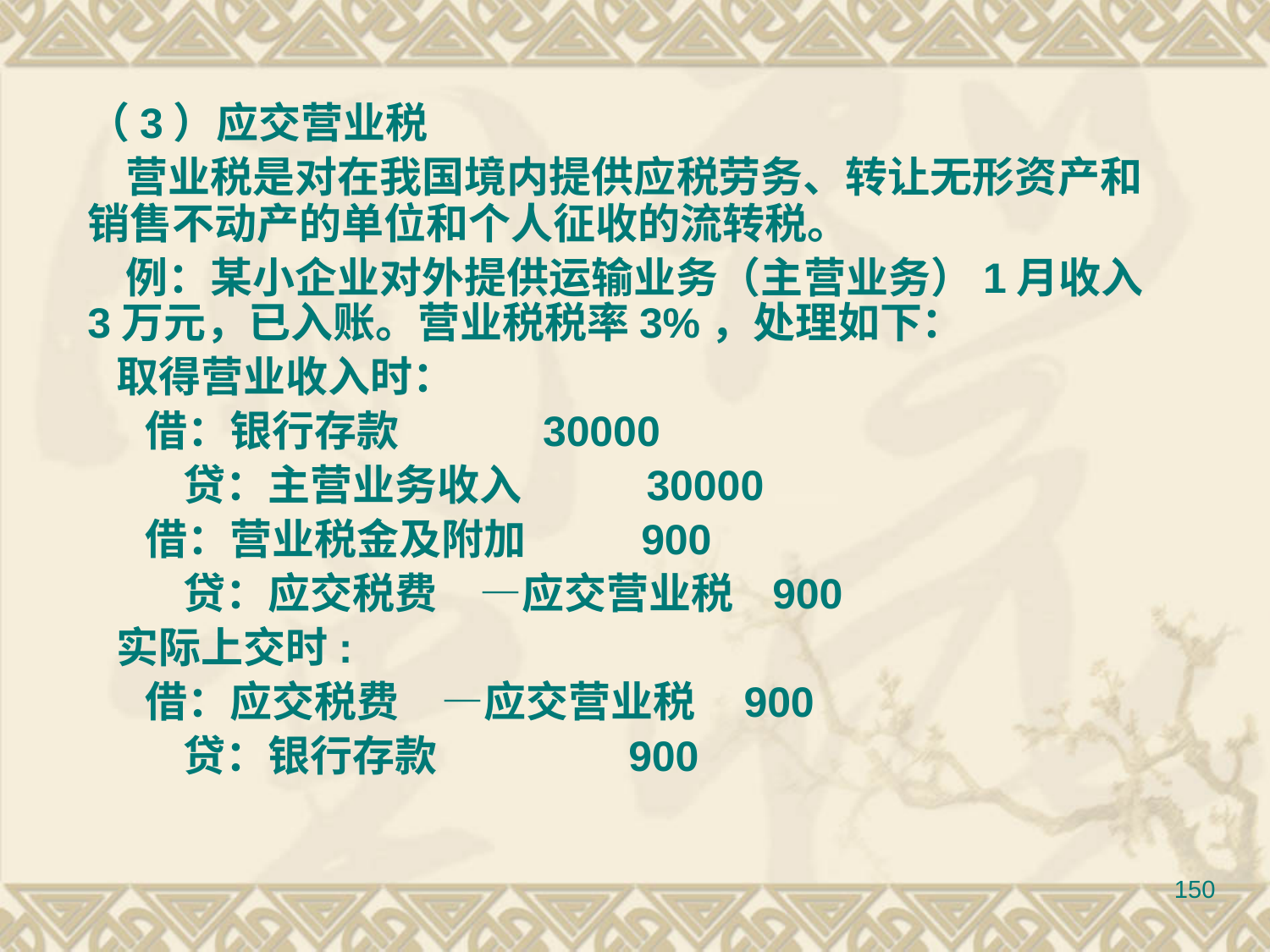

（3）应交营业税
   营业税是对在我国境内提供应税劳务、转让无形资产和销售不动产的单位和个人征收的流转税。
   例：某小企业对外提供运输业务（主营业务）1月收入3万元，已入账。营业税税率3%，处理如下：
  取得营业收入时：
     借：银行存款              30000
         贷：主营业务收入            30000
     借：营业税金及附加           900
         贷：应交税费　—应交营业税   900
  实际上交时:
     借：应交税费　—应交营业税    900
         贷：银行存款                   900
150